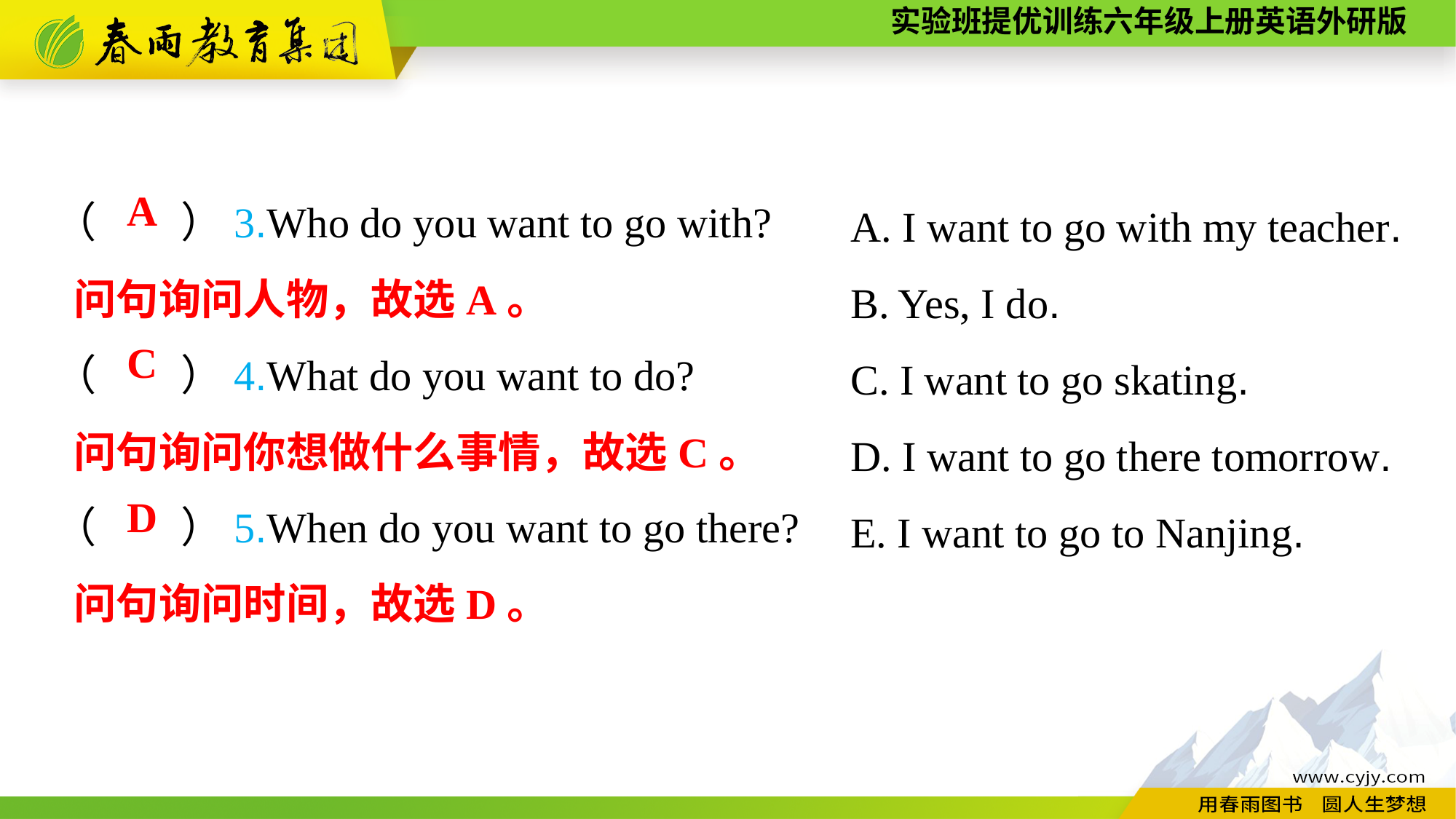

（　　）3.Who do you want to go with?

（　　）4.What do you want to do?

（　　）5.When do you want to go there?
A. I want to go with my teacher.
B. Yes, I do.
C. I want to go skating.
D. I want to go there tomorrow.
E. I want to go to Nanjing.
A
问句询问人物，故选A。
C
问句询问你想做什么事情，故选C。
D
问句询问时间，故选D。